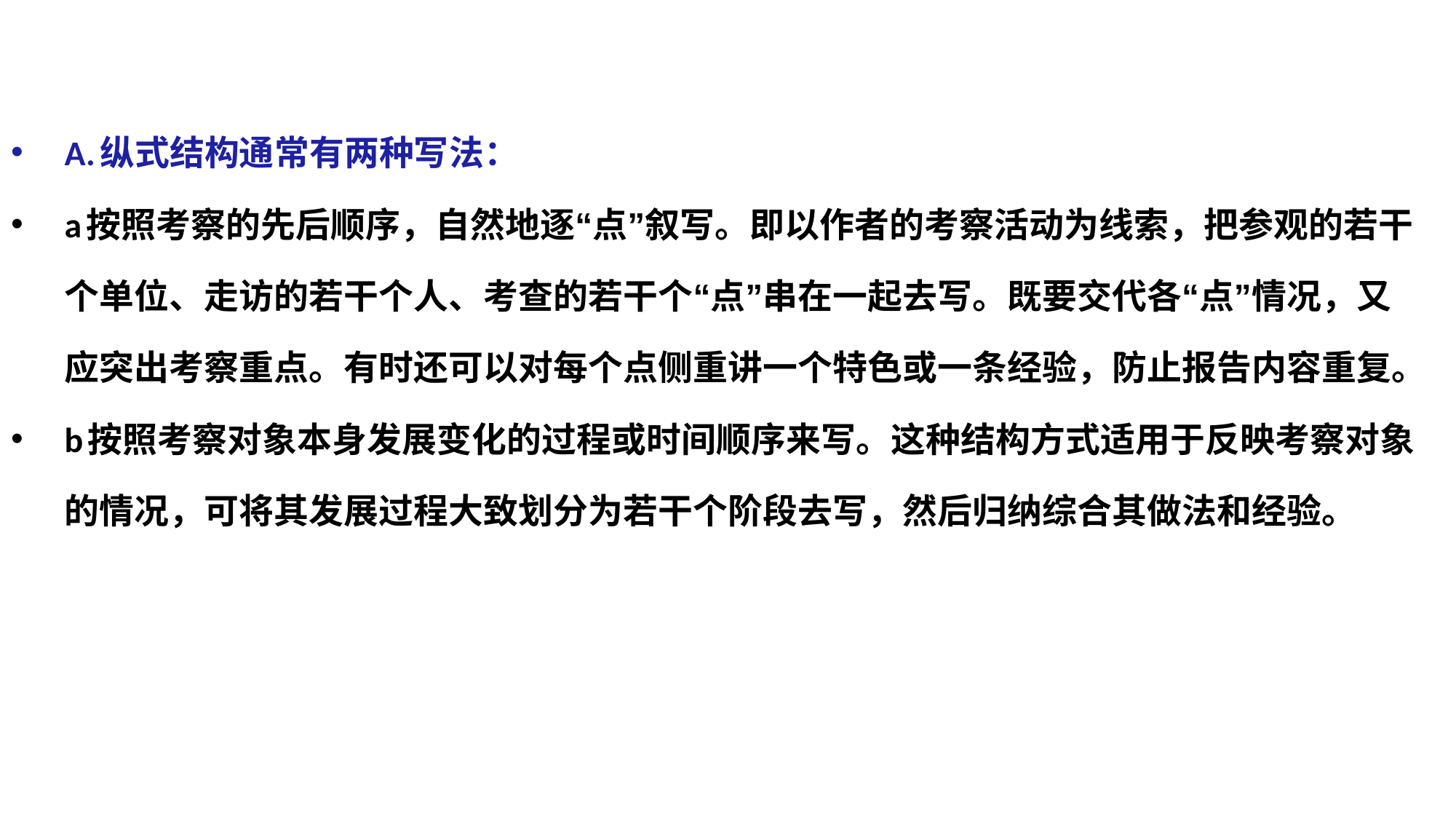

A.纵式结构通常有两种写法：
a按照考察的先后顺序，自然地逐“点”叙写。即以作者的考察活动为线索，把参观的若干个单位、走访的若干个人、考查的若干个“点”串在一起去写。既要交代各“点”情况，又应突出考察重点。有时还可以对每个点侧重讲一个特色或一条经验，防止报告内容重复。
b按照考察对象本身发展变化的过程或时间顺序来写。这种结构方式适用于反映考察对象的情况，可将其发展过程大致划分为若干个阶段去写，然后归纳综合其做法和经验。